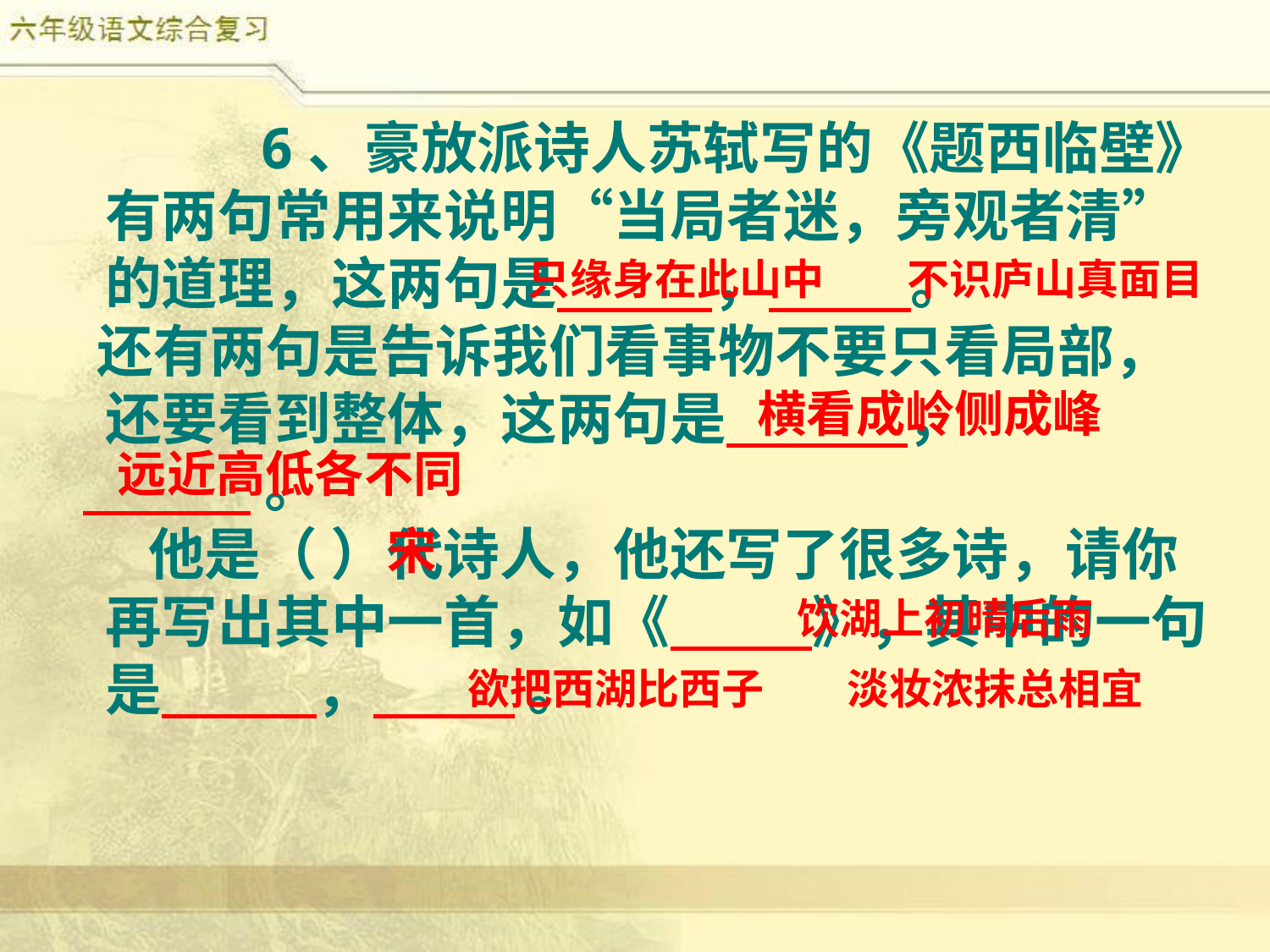

6、豪放派诗人苏轼写的《题西临壁》有两句常用来说明“当局者迷，旁观者清”的道理，这两句是            ，           。
  还有两句是告诉我们看事物不要只看局部，还要看到整体，这两句是              ，
               。
      他是（ ）代诗人，他还写了很多诗，请你再写出其中一首，如《           》，其中的一句是            ，            。
只缘身在此山中
不识庐山真面目
横看成岭侧成峰
远近高低各不同
宋
饮湖上初晴后雨
欲把西湖比西子
淡妆浓抹总相宜